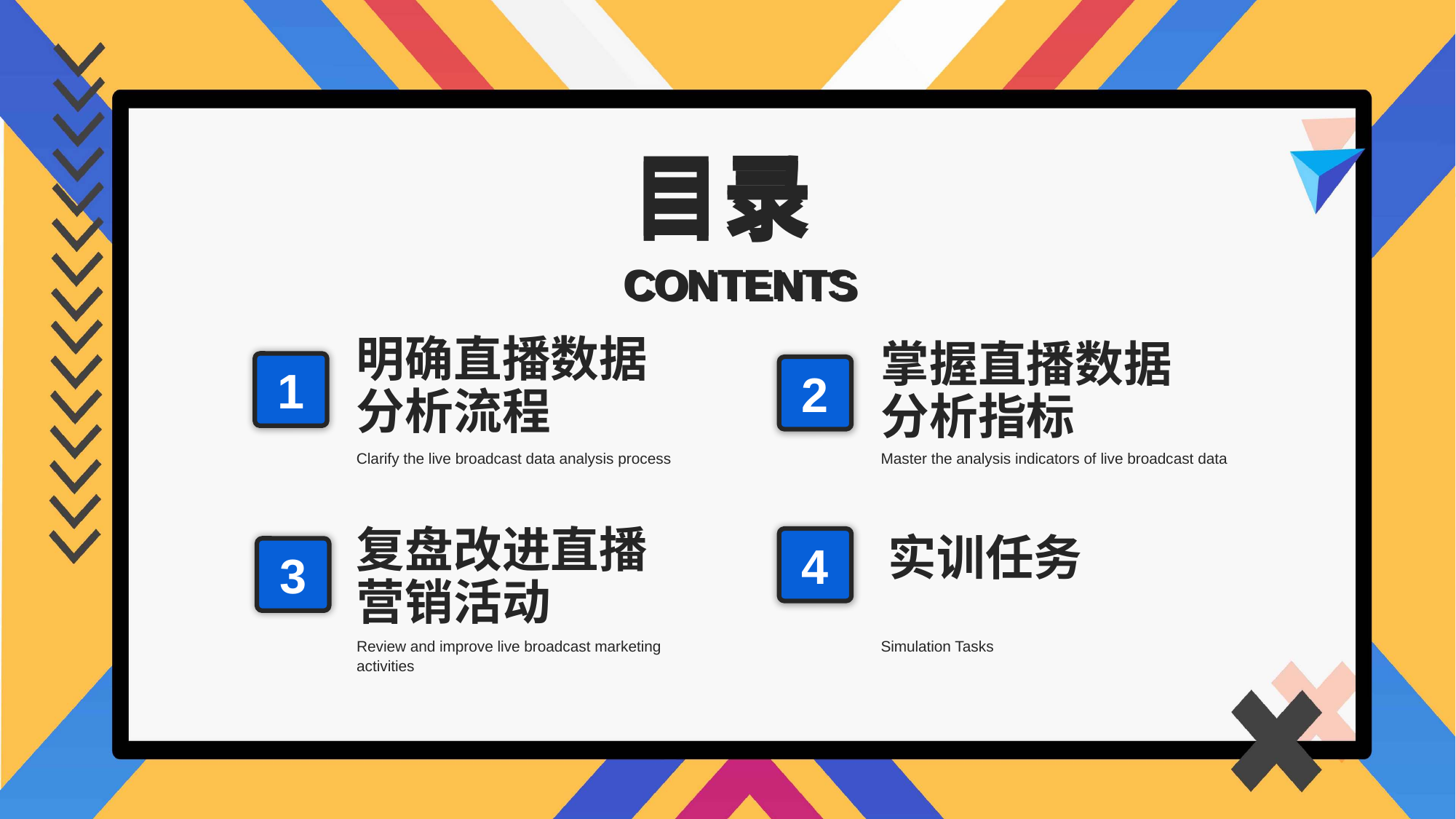

目录
目录
CONTENTS
CONTENTS
明确直播数据
分析流程
掌握直播数据分析指标
1
2
Clarify the live broadcast data analysis process
Master the analysis indicators of live broadcast data
复盘改进直播营销活动
4
实训任务
3
Review and improve live broadcast marketing activities
Simulation Tasks